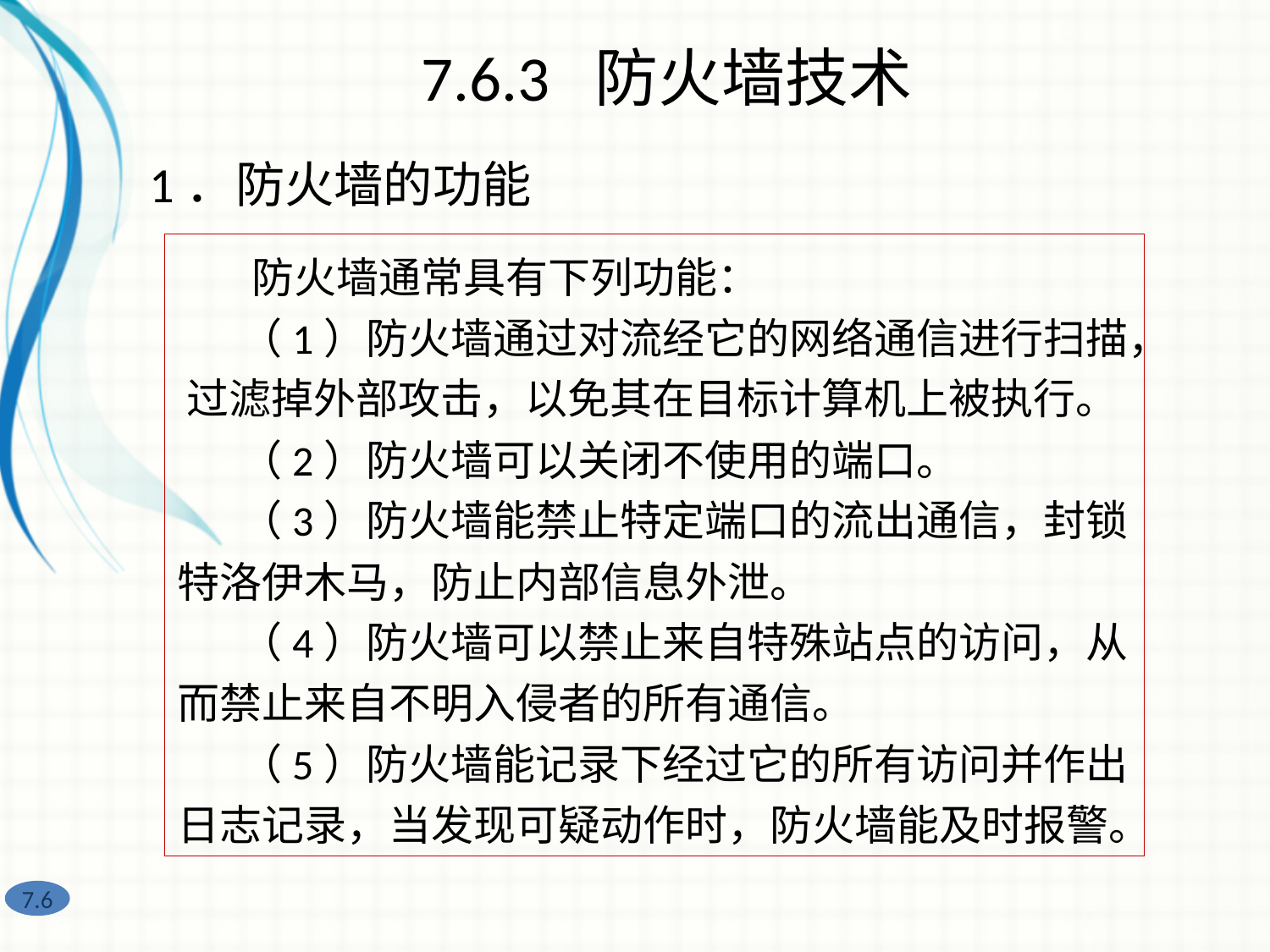

7.6.3  防火墙技术
1．防火墙的功能
防火墙通常具有下列功能：
（1）防火墙通过对流经它的网络通信进行扫描， 过滤掉外部攻击，以免其在目标计算机上被执行。
（2）防火墙可以关闭不使用的端口。
（3）防火墙能禁止特定端口的流出通信，封锁特洛伊木马，防止内部信息外泄。
（4）防火墙可以禁止来自特殊站点的访问，从而禁止来自不明入侵者的所有通信。
（5）防火墙能记录下经过它的所有访问并作出日志记录，当发现可疑动作时，防火墙能及时报警。